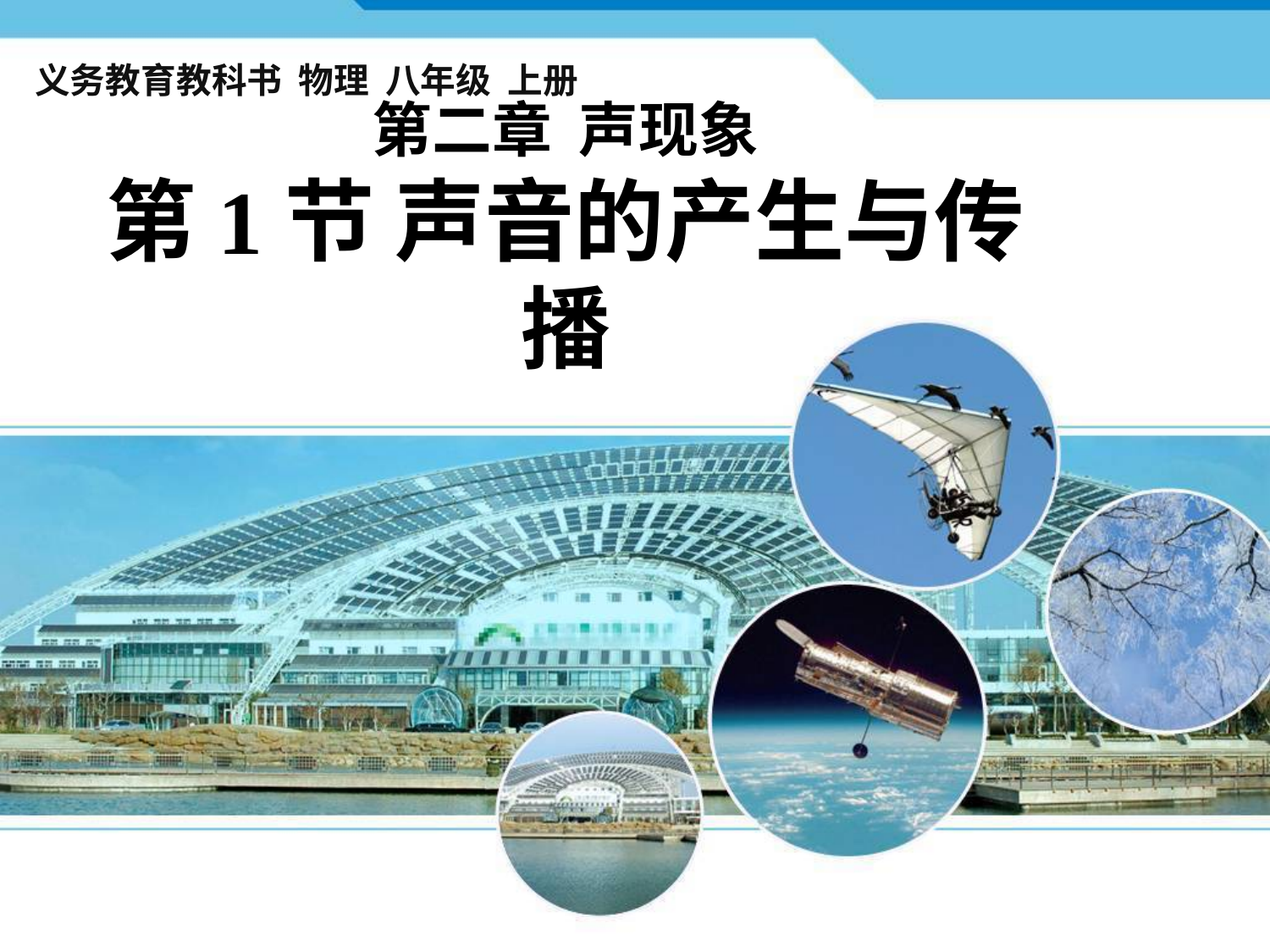

义务教育教科书  物理  八年级  上册
第二章  声现象
第1节 声音的产生与传播